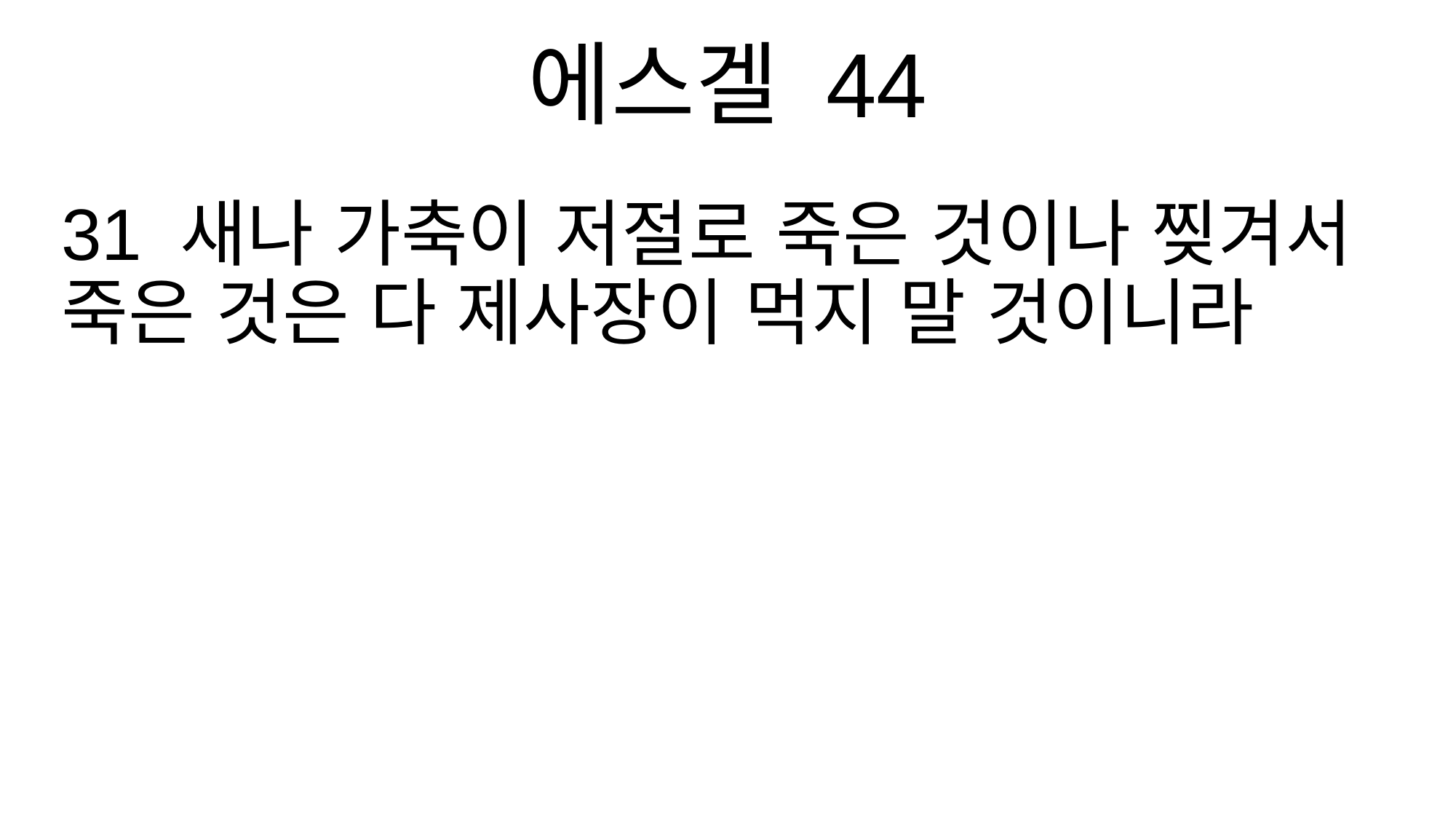

에스겔 44
31 새나 가축이 저절로 죽은 것이나 찢겨서 죽은 것은 다 제사장이 먹지 말 것이니라